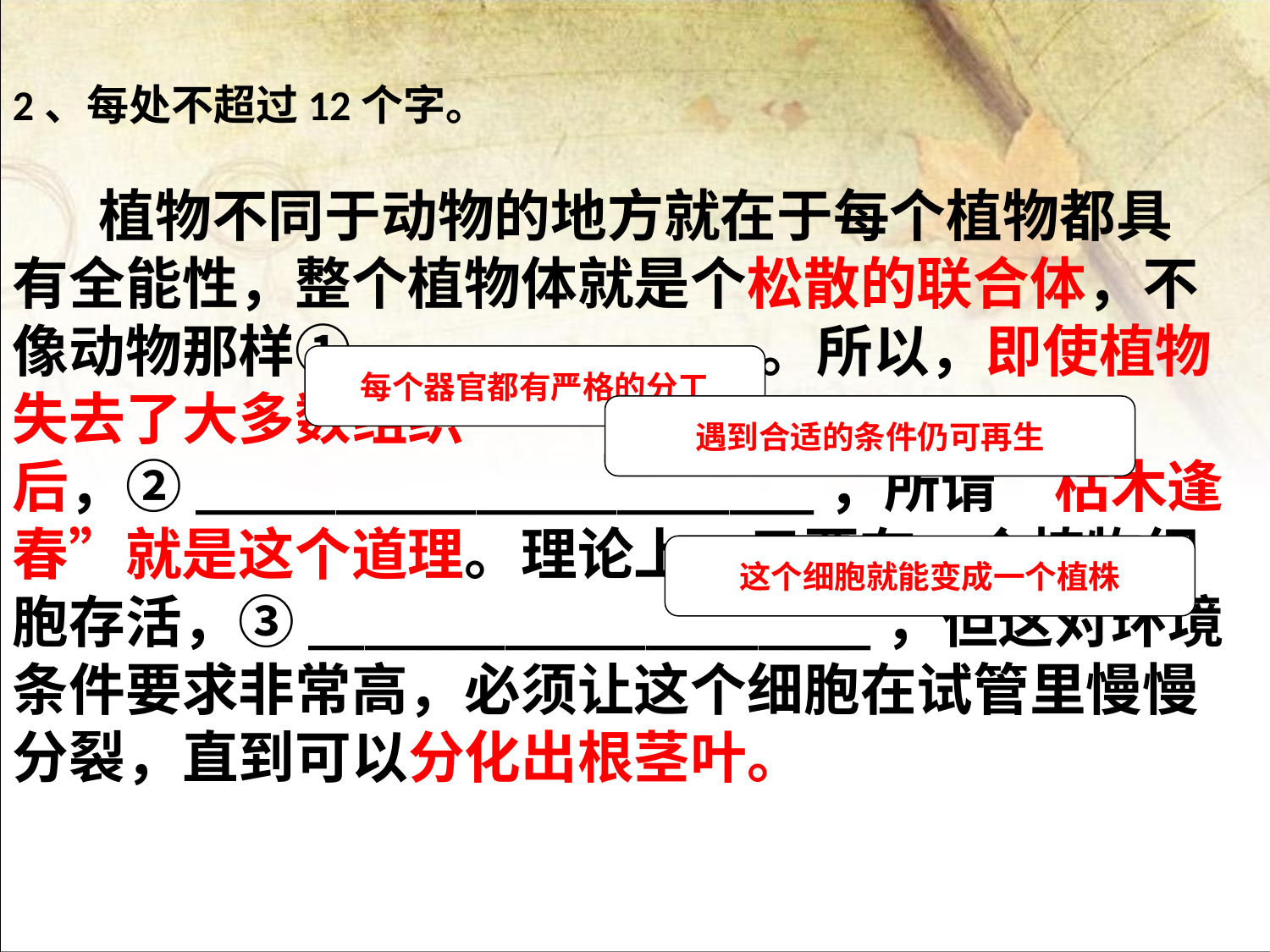

2、每处不超过12个字。

        植物不同于动物的地方就在于每个植物都具有全能性，整个植物体就是个松散的联合体，不像动物那样①　　　　 　　　。所以，即使植物失去了大多数组织后，②______________________，所谓“枯木逢春”就是这个道理。理论上，只要有一个植物细胞存活，③____________________，但这对环境条件要求非常高，必须让这个细胞在试管里慢慢分裂，直到可以分化出根茎叶。
每个器官都有严格的分工
遇到合适的条件仍可再生
这个细胞就能变成一个植株